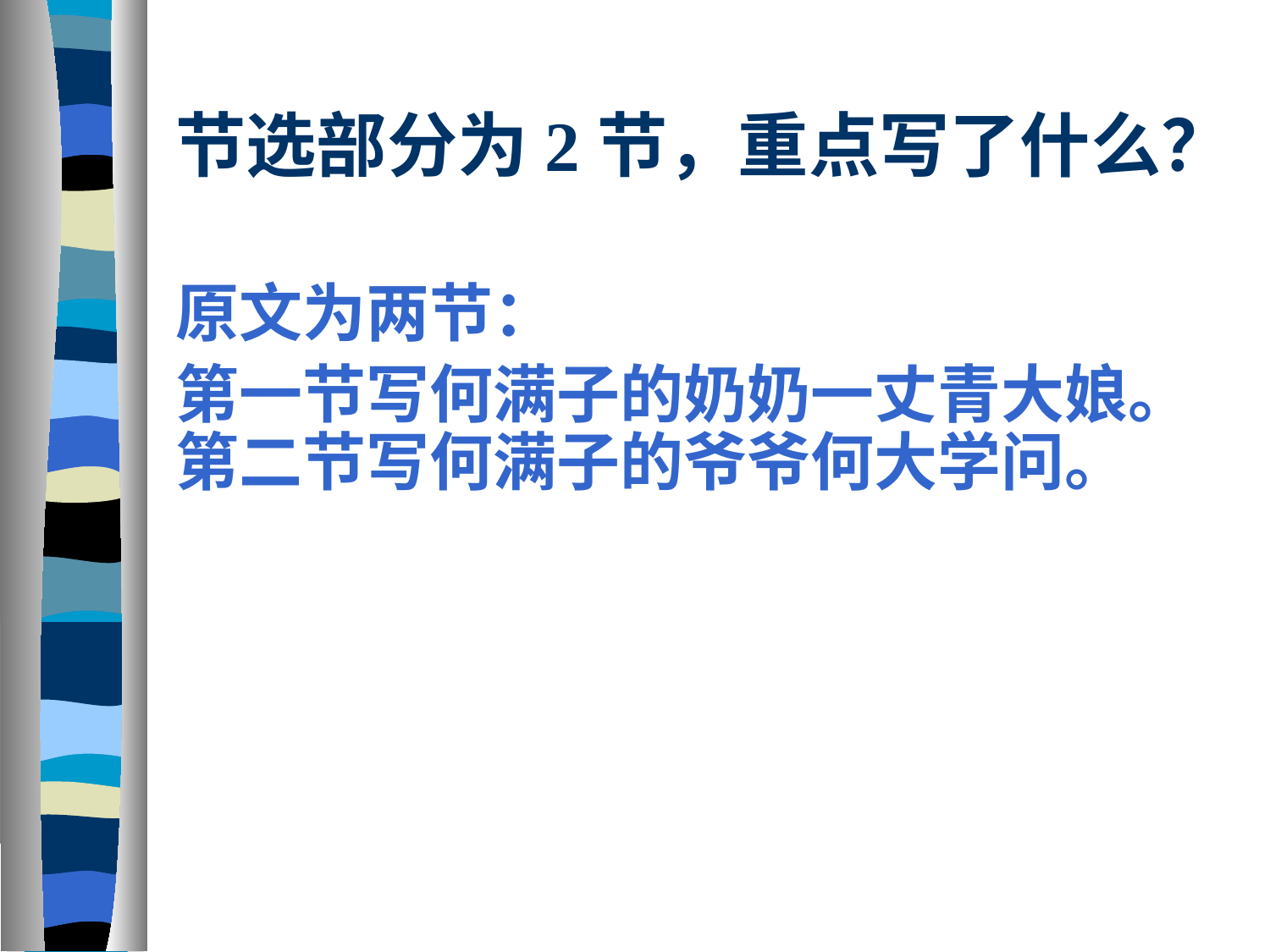

# 节选部分为2节，重点写了什么？
原文为两节：
第一节写何满子的奶奶一丈青大娘。第二节写何满子的爷爷何大学问。